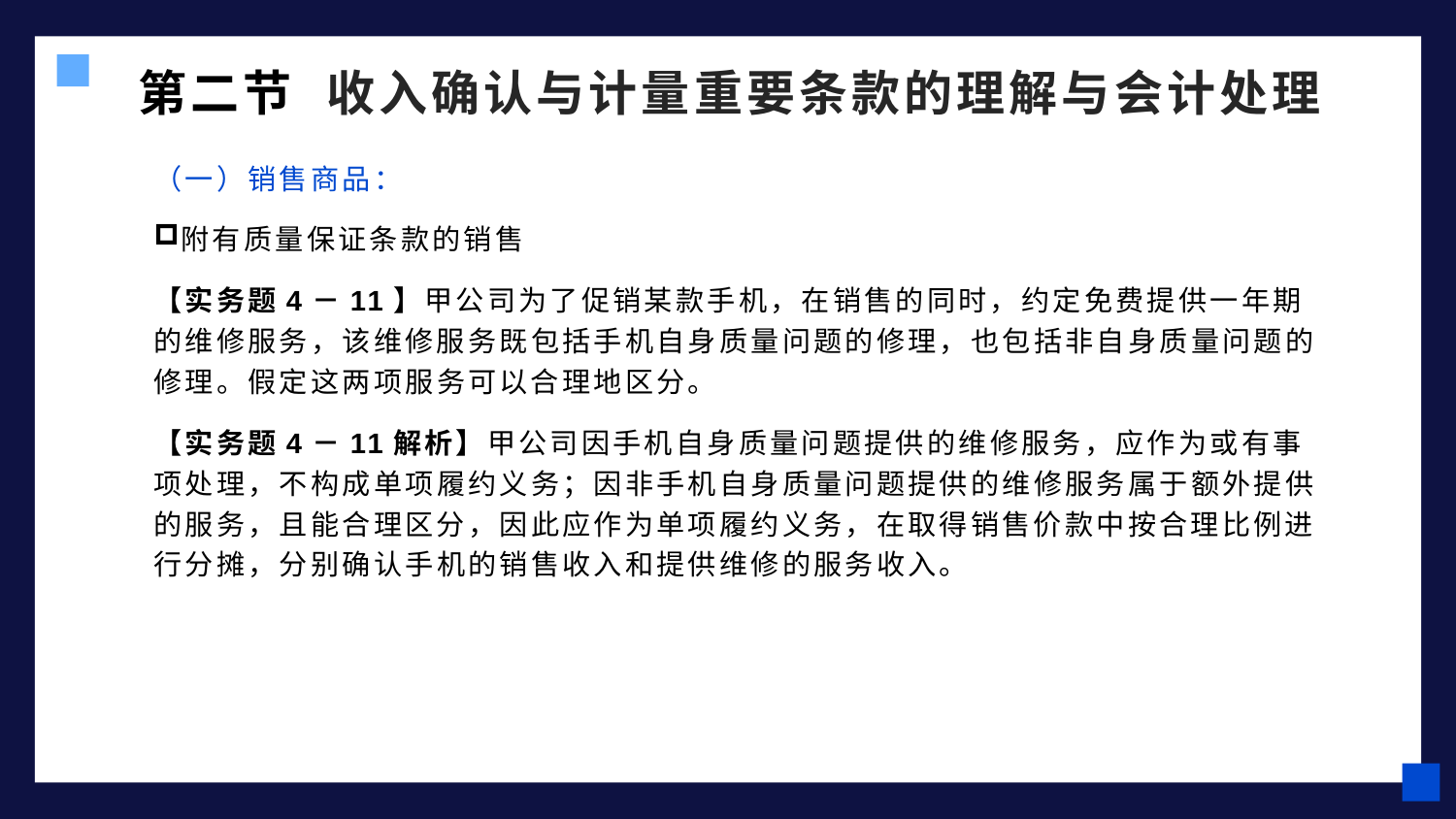

第二节  收入确认与计量重要条款的理解与会计处理
（一）销售商品：
附有质量保证条款的销售
【实务题4－11】甲公司为了促销某款手机，在销售的同时，约定免费提供一年期的维修服务，该维修服务既包括手机自身质量问题的修理，也包括非自身质量问题的修理。假定这两项服务可以合理地区分。
【实务题4－11解析】甲公司因手机自身质量问题提供的维修服务，应作为或有事项处理，不构成单项履约义务；因非手机自身质量问题提供的维修服务属于额外提供的服务，且能合理区分，因此应作为单项履约义务，在取得销售价款中按合理比例进行分摊，分别确认手机的销售收入和提供维修的服务收入。